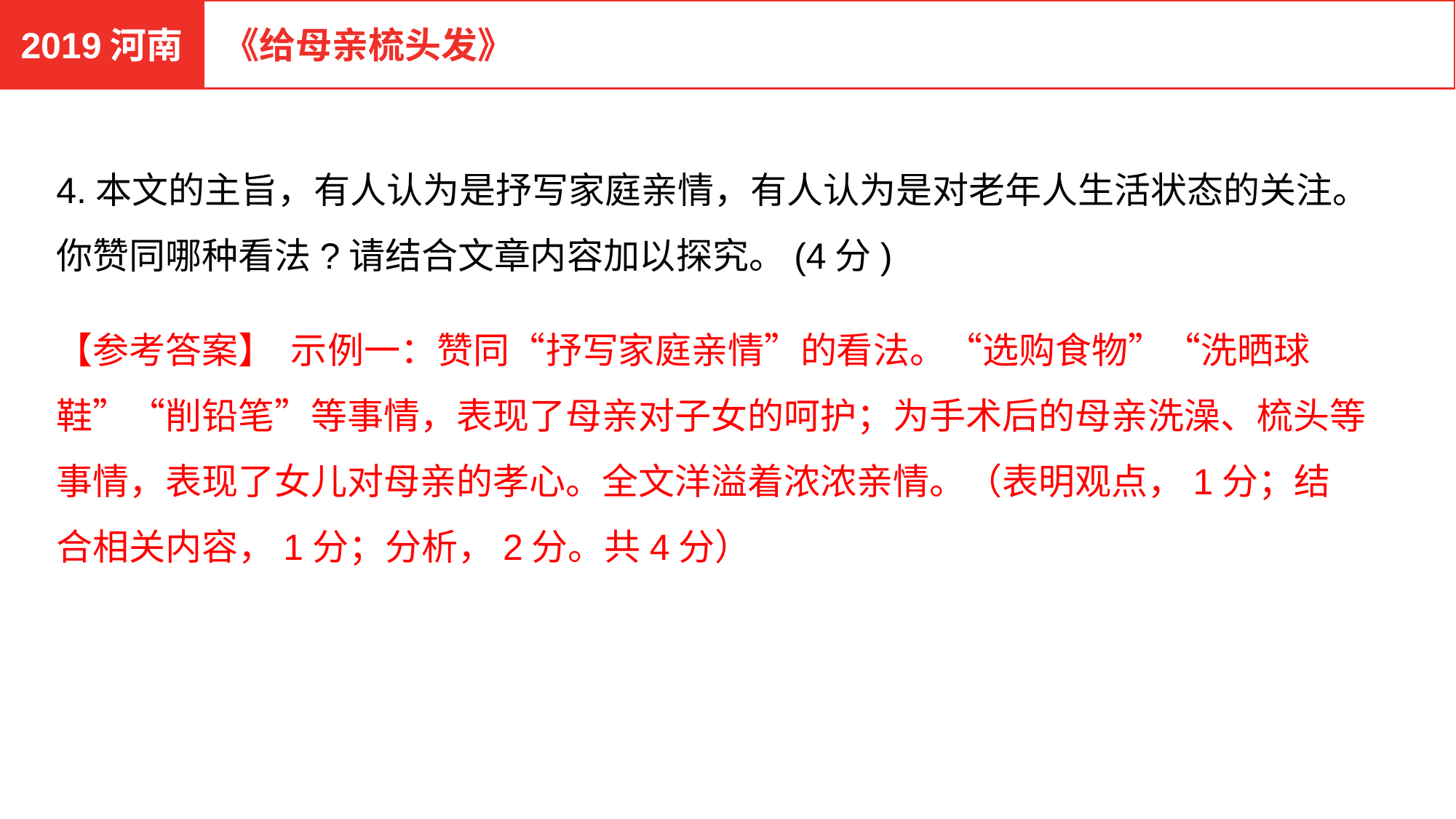

2019河南
《给母亲梳头发》
4.本文的主旨，有人认为是抒写家庭亲情，有人认为是对老年人生活状态的关注。你赞同哪种看法?请结合文章内容加以探究。(4分)

【参考答案】  示例一：赞同“抒写家庭亲情”的看法。“选购食物”“洗晒球鞋”“削铅笔”等事情，表现了母亲对子女的呵护；为手术后的母亲洗澡、梳头等事情，表现了女儿对母亲的孝心。全文洋溢着浓浓亲情。（表明观点，1分；结合相关内容，1分；分析，2分。共4分）